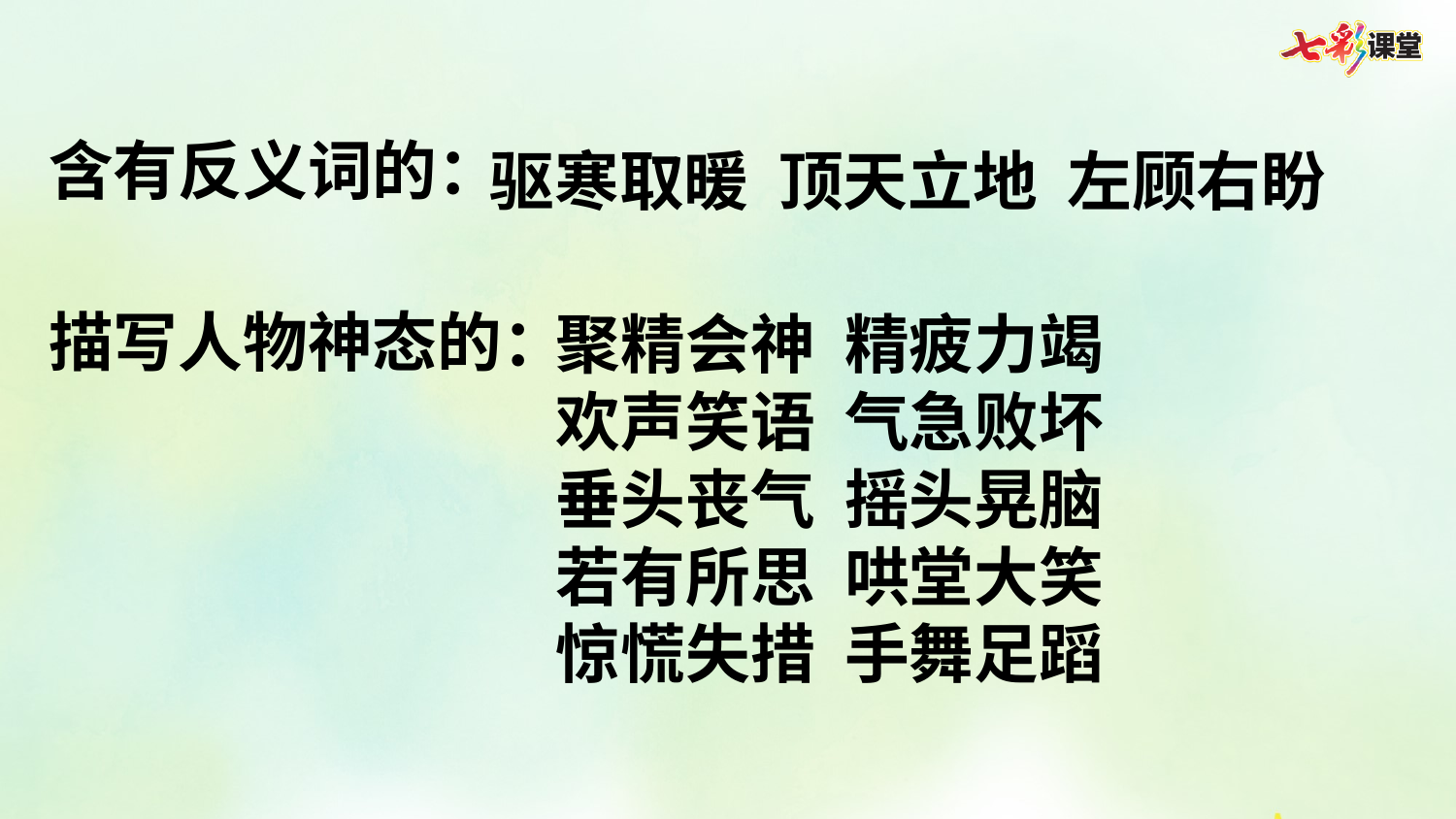

含有反义词的：
驱寒取暖  顶天立地  左顾右盼
描写人物神态的：
聚精会神  精疲力竭
欢声笑语  气急败坏
垂头丧气  摇头晃脑
若有所思  哄堂大笑
惊慌失措  手舞足蹈